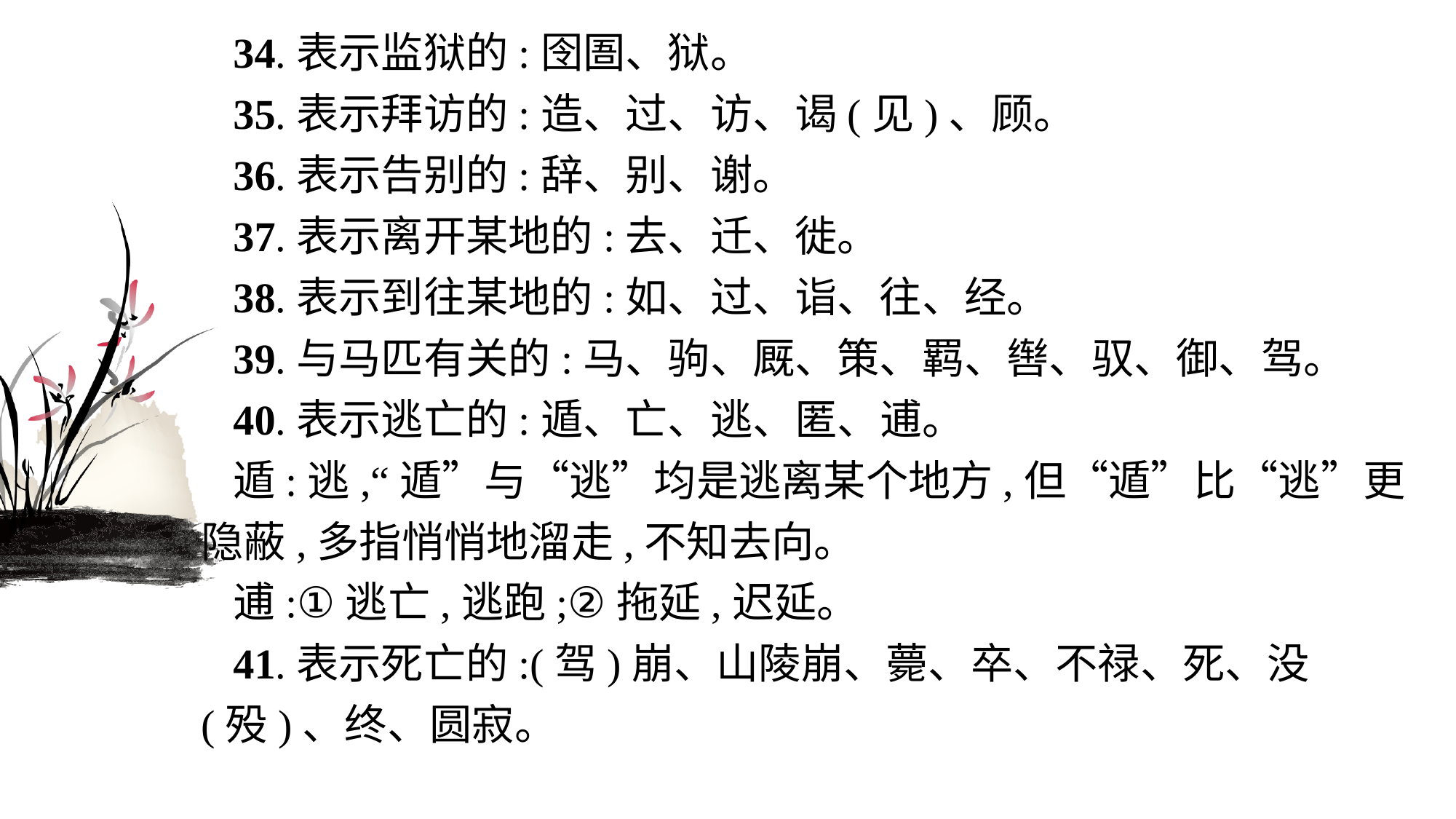

34.表示监狱的:囹圄、狱。
35.表示拜访的:造、过、访、谒(见)、顾。
36.表示告别的:辞、别、谢。
37.表示离开某地的:去、迁、徙。
38.表示到往某地的:如、过、诣、往、经。
39.与马匹有关的:马、驹、厩、策、羁、辔、驭、御、驾。
40.表示逃亡的:遁、亡、逃、匿、逋。
遁:逃,“遁”与“逃”均是逃离某个地方,但“遁”比“逃”更隐蔽,多指悄悄地溜走,不知去向。
逋:①逃亡,逃跑;②拖延,迟延。
41.表示死亡的:(驾)崩、山陵崩、薨、卒、不禄、死、没(殁)、终、圆寂。